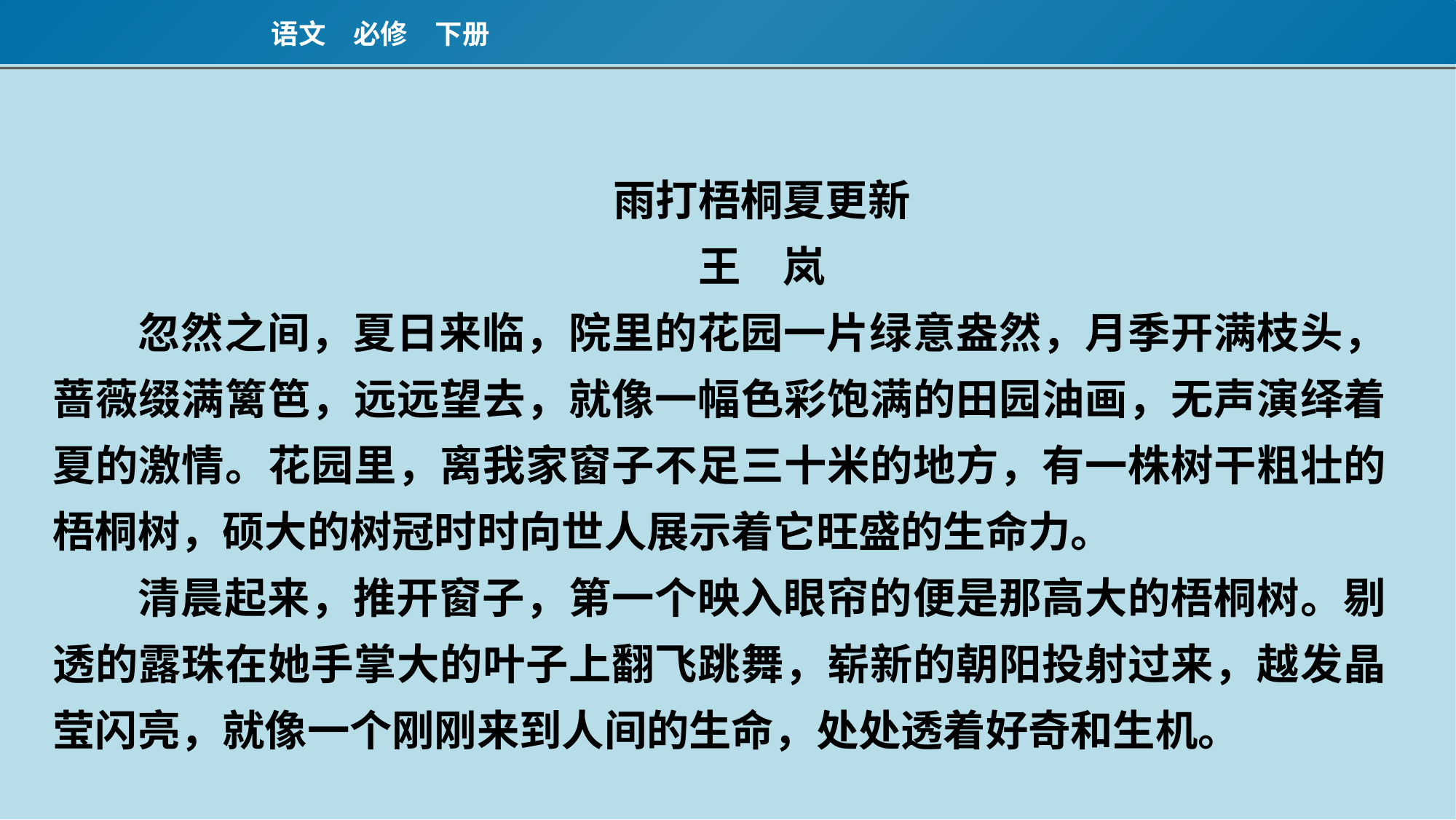

雨打梧桐夏更新
王　岚
忽然之间，夏日来临，院里的花园一片绿意盎然，月季开满枝头，蔷薇缀满篱笆，远远望去，就像一幅色彩饱满的田园油画，无声演绎着夏的激情。花园里，离我家窗子不足三十米的地方，有一株树干粗壮的梧桐树，硕大的树冠时时向世人展示着它旺盛的生命力。
清晨起来，推开窗子，第一个映入眼帘的便是那高大的梧桐树。剔透的露珠在她手掌大的叶子上翻飞跳舞，崭新的朝阳投射过来，越发晶莹闪亮，就像一个刚刚来到人间的生命，处处透着好奇和生机。